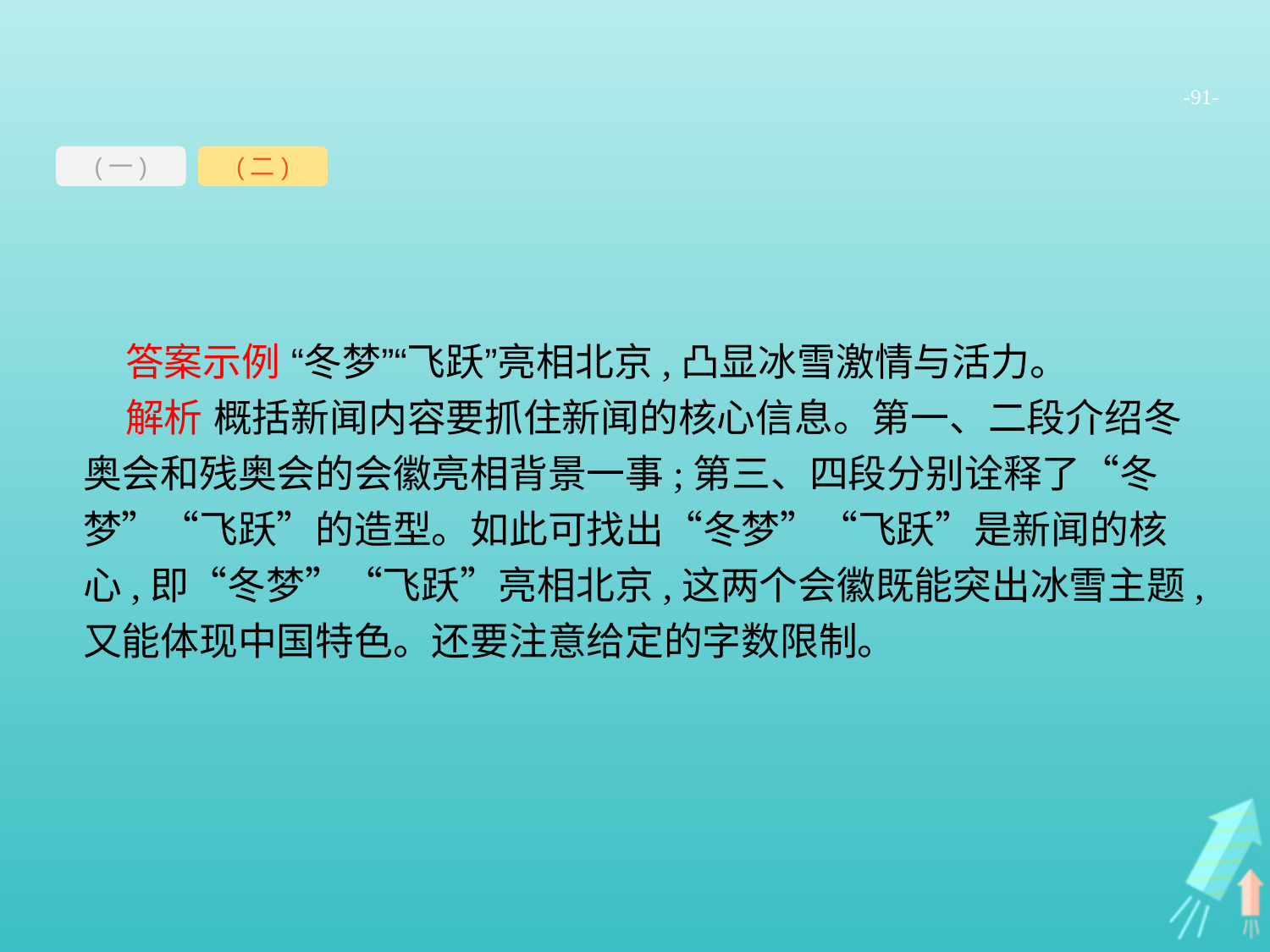

-91-
(一)
(二)
答案示例 “冬梦”“飞跃”亮相北京,凸显冰雪激情与活力。
解析 概括新闻内容要抓住新闻的核心信息。第一、二段介绍冬奥会和残奥会的会徽亮相背景一事;第三、四段分别诠释了“冬梦”“飞跃”的造型。如此可找出“冬梦”“飞跃”是新闻的核心,即“冬梦”“飞跃”亮相北京,这两个会徽既能突出冰雪主题,又能体现中国特色。还要注意给定的字数限制。